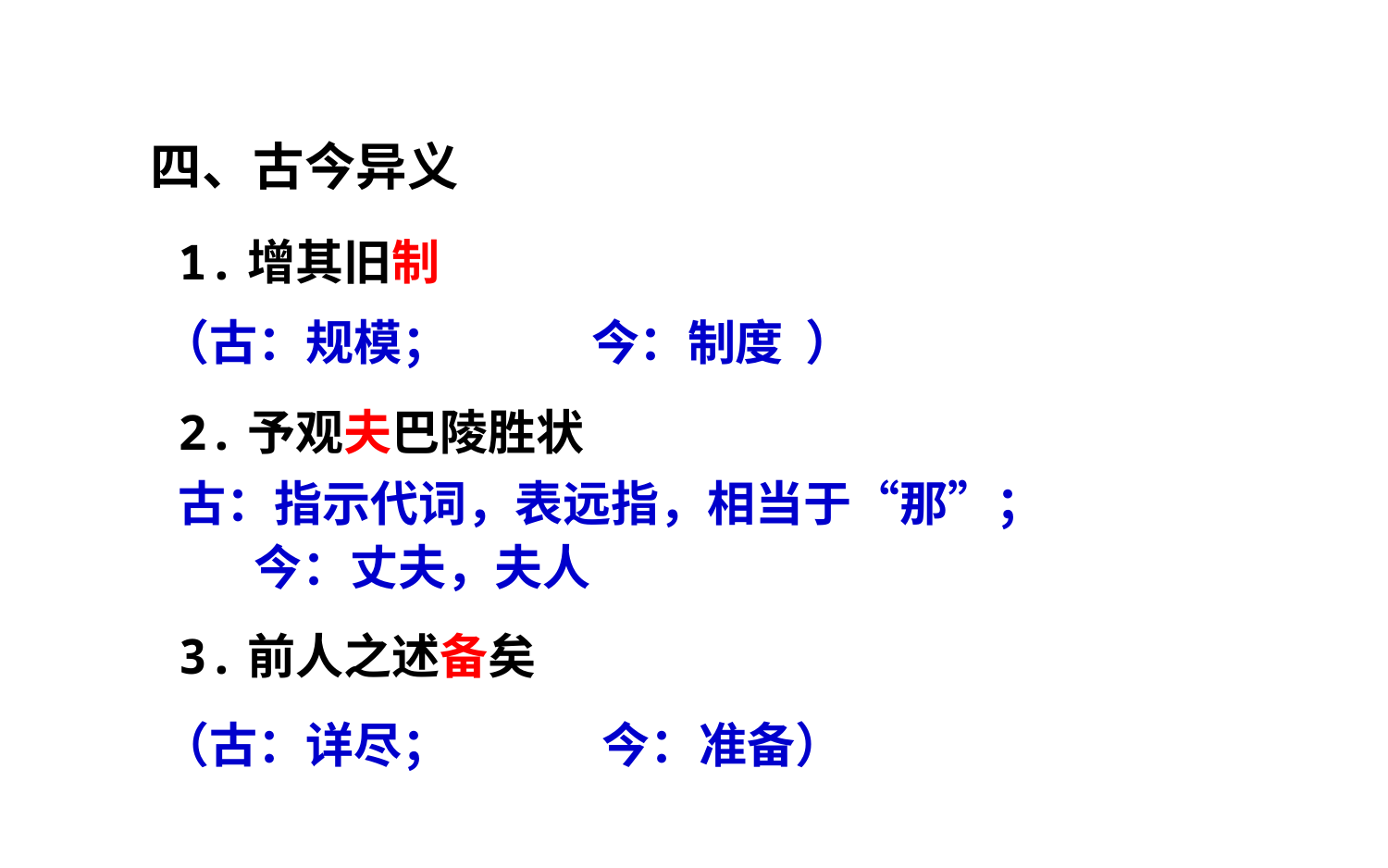

四、古今异义
1.增其旧制
（古：规模；             今：制度  ）
2.予观夫巴陵胜状
古：指示代词，表远指，相当于“那”；       今：丈夫，夫人
3.前人之述备矣
（古：详尽；              今：准备）